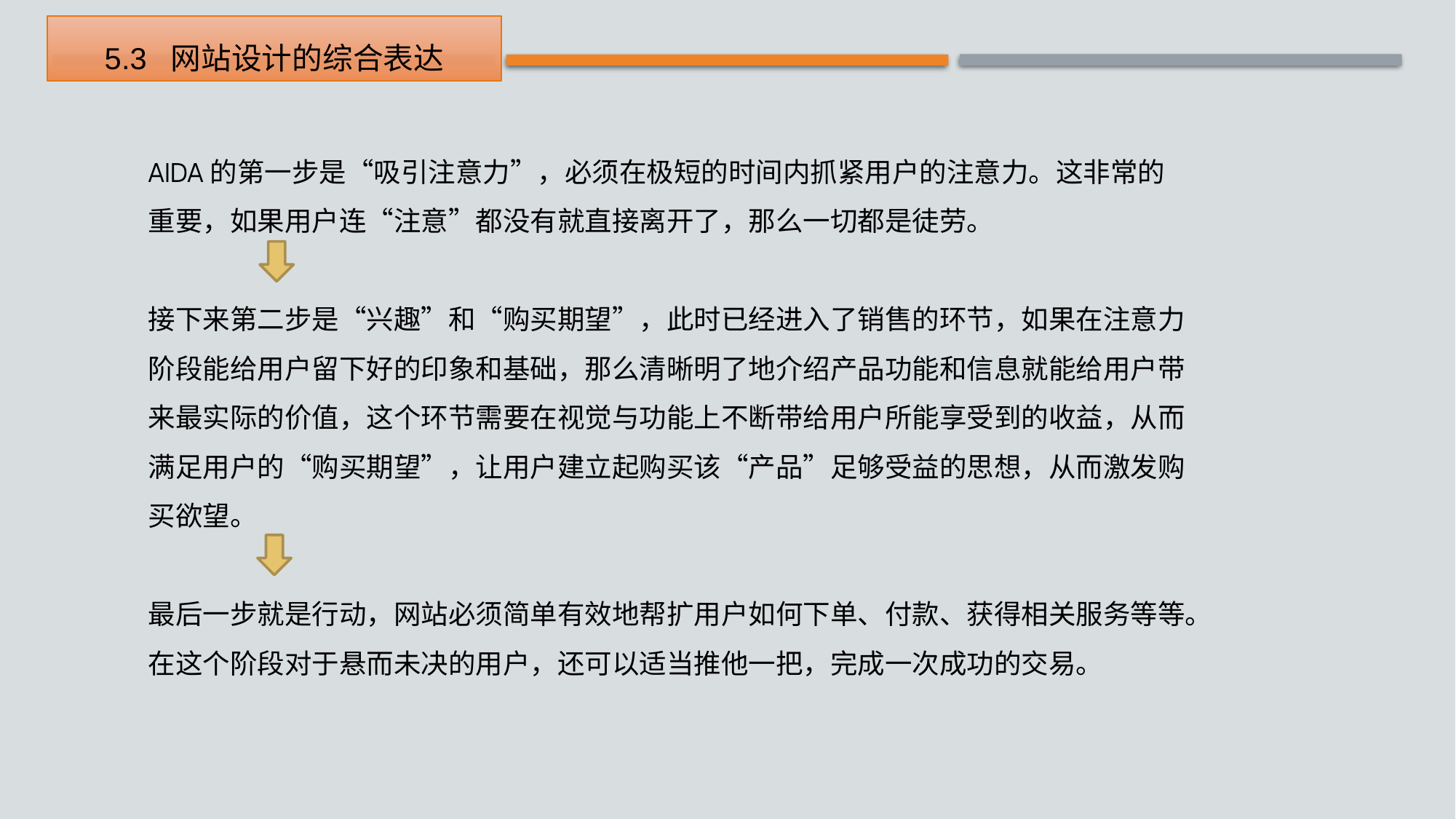

5.3  网站设计的综合表达
AIDA的第一步是“吸引注意力”，必须在极短的时间内抓紧用户的注意力。这非常的重要，如果用户连“注意”都没有就直接离开了，那么一切都是徒劳。

接下来第二步是“兴趣”和“购买期望”，此时已经进入了销售的环节，如果在注意力阶段能给用户留下好的印象和基础，那么清晰明了地介绍产品功能和信息就能给用户带来最实际的价值，这个环节需要在视觉与功能上不断带给用户所能享受到的收益，从而满足用户的“购买期望”，让用户建立起购买该“产品”足够受益的思想，从而激发购买欲望。

最后一步就是行动，网站必须简单有效地帮扩用户如何下单、付款、获得相关服务等等。在这个阶段对于悬而未决的用户，还可以适当推他一把，完成一次成功的交易。